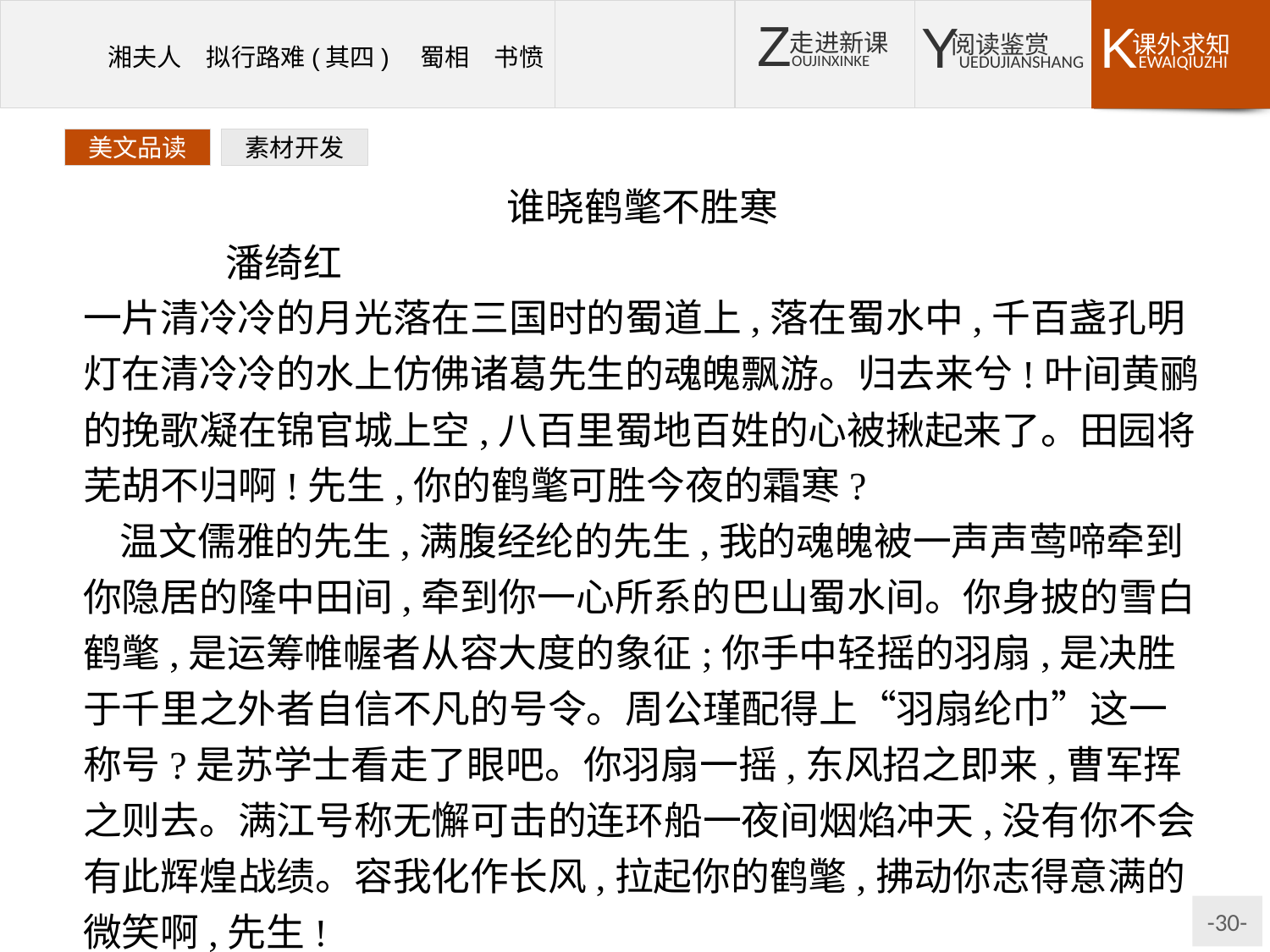

美文品读
素材开发
谁晓鹤氅不胜寒
	潘绮红
一片清冷冷的月光落在三国时的蜀道上,落在蜀水中,千百盏孔明灯在清冷冷的水上仿佛诸葛先生的魂魄飘游。归去来兮!叶间黄鹂的挽歌凝在锦官城上空,八百里蜀地百姓的心被揪起来了。田园将芜胡不归啊!先生,你的鹤氅可胜今夜的霜寒?
温文儒雅的先生,满腹经纶的先生,我的魂魄被一声声莺啼牵到你隐居的隆中田间,牵到你一心所系的巴山蜀水间。你身披的雪白鹤氅,是运筹帷幄者从容大度的象征;你手中轻摇的羽扇,是决胜于千里之外者自信不凡的号令。周公瑾配得上“羽扇纶巾”这一称号?是苏学士看走了眼吧。你羽扇一摇,东风招之即来,曹军挥之则去。满江号称无懈可击的连环船一夜间烟焰冲天,没有你不会有此辉煌战绩。容我化作长风,拉起你的鹤氅,拂动你志得意满的微笑啊,先生!